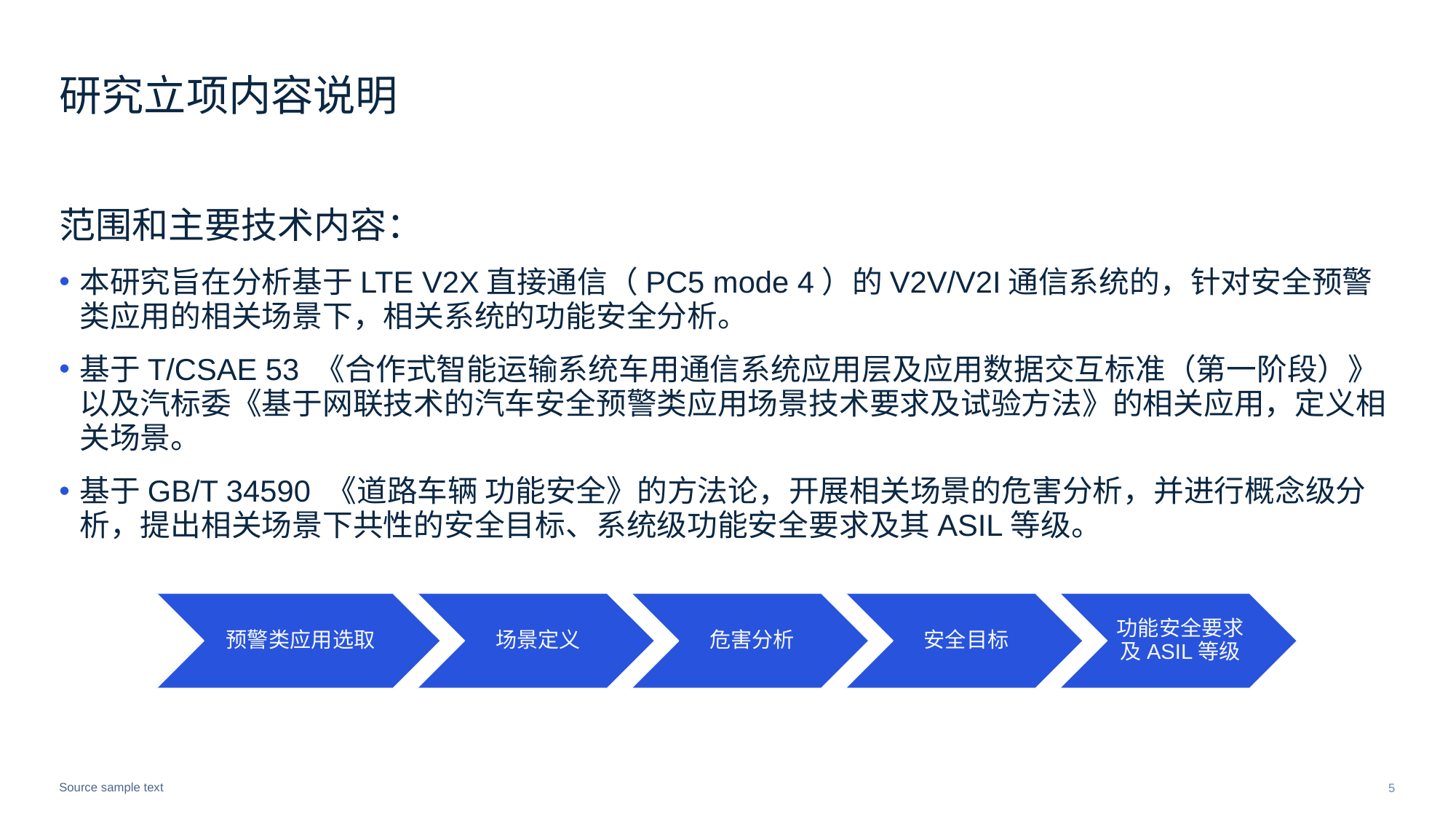

# 研究立项内容说明

范围和主要技术内容：
本研究旨在分析基于LTE V2X直接通信（PC5 mode 4）的V2V/V2I通信系统的，针对安全预警类应用的相关场景下，相关系统的功能安全分析。
基于T/CSAE 53 《合作式智能运输系统车用通信系统应用层及应用数据交互标准（第一阶段）》以及汽标委《基于网联技术的汽车安全预警类应用场景技术要求及试验方法》的相关应用，定义相关场景。
基于GB/T 34590 《道路车辆 功能安全》的方法论，开展相关场景的危害分析，并进行概念级分析，提出相关场景下共性的安全目标、系统级功能安全要求及其ASIL等级。

预警类应用选取
场景定义
危害分析
安全目标
功能安全要求及ASIL等级
Source sample text